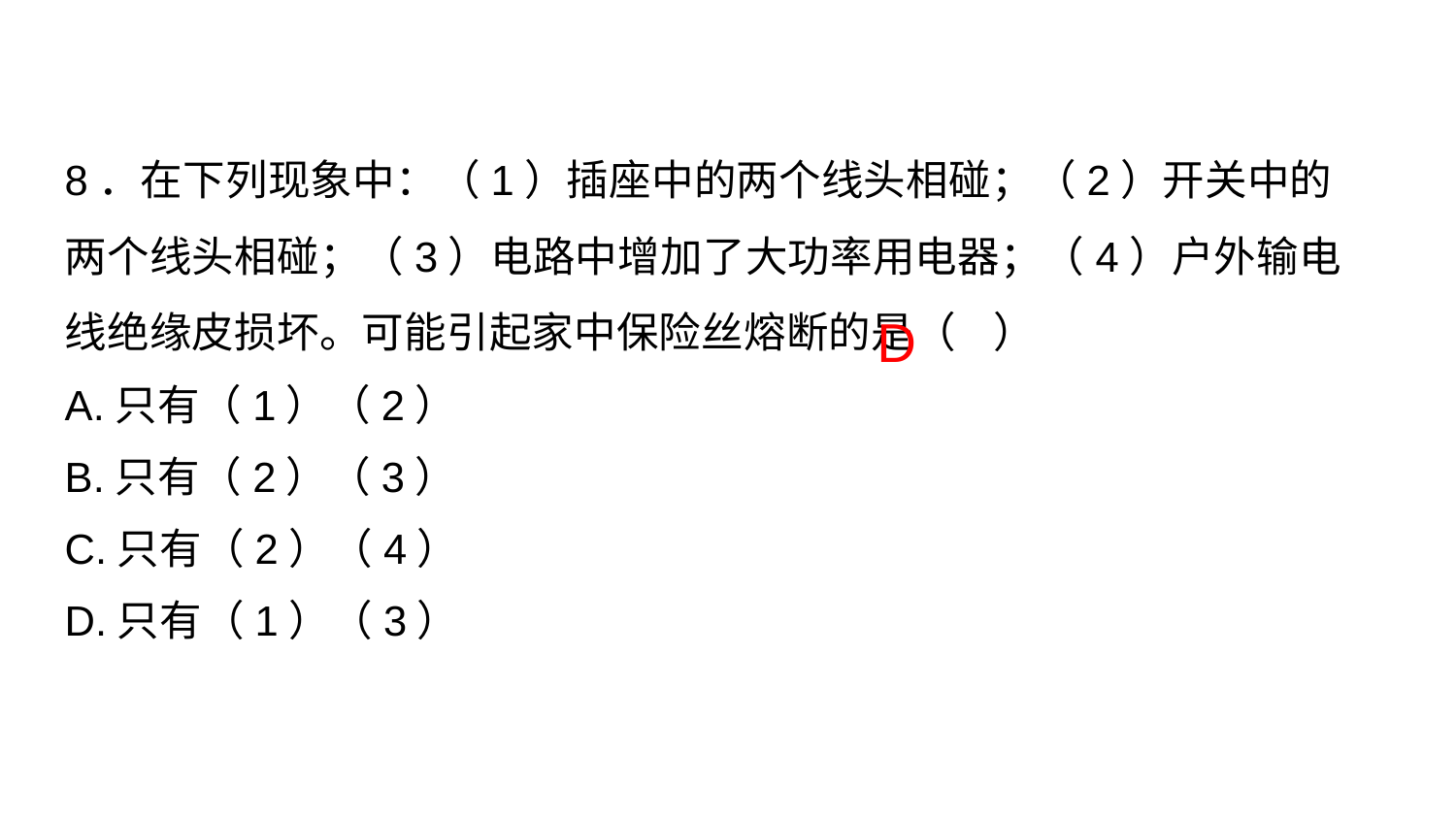

8．在下列现象中：（1）插座中的两个线头相碰；（2）开关中的两个线头相碰；（3）电路中增加了大功率用电器；（4）户外输电线绝缘皮损坏。可能引起家中保险丝熔断的是（    ）
A.只有（1）（2）
B.只有（2）（3）
C.只有（2）（4）
D.只有（1）（3）
D